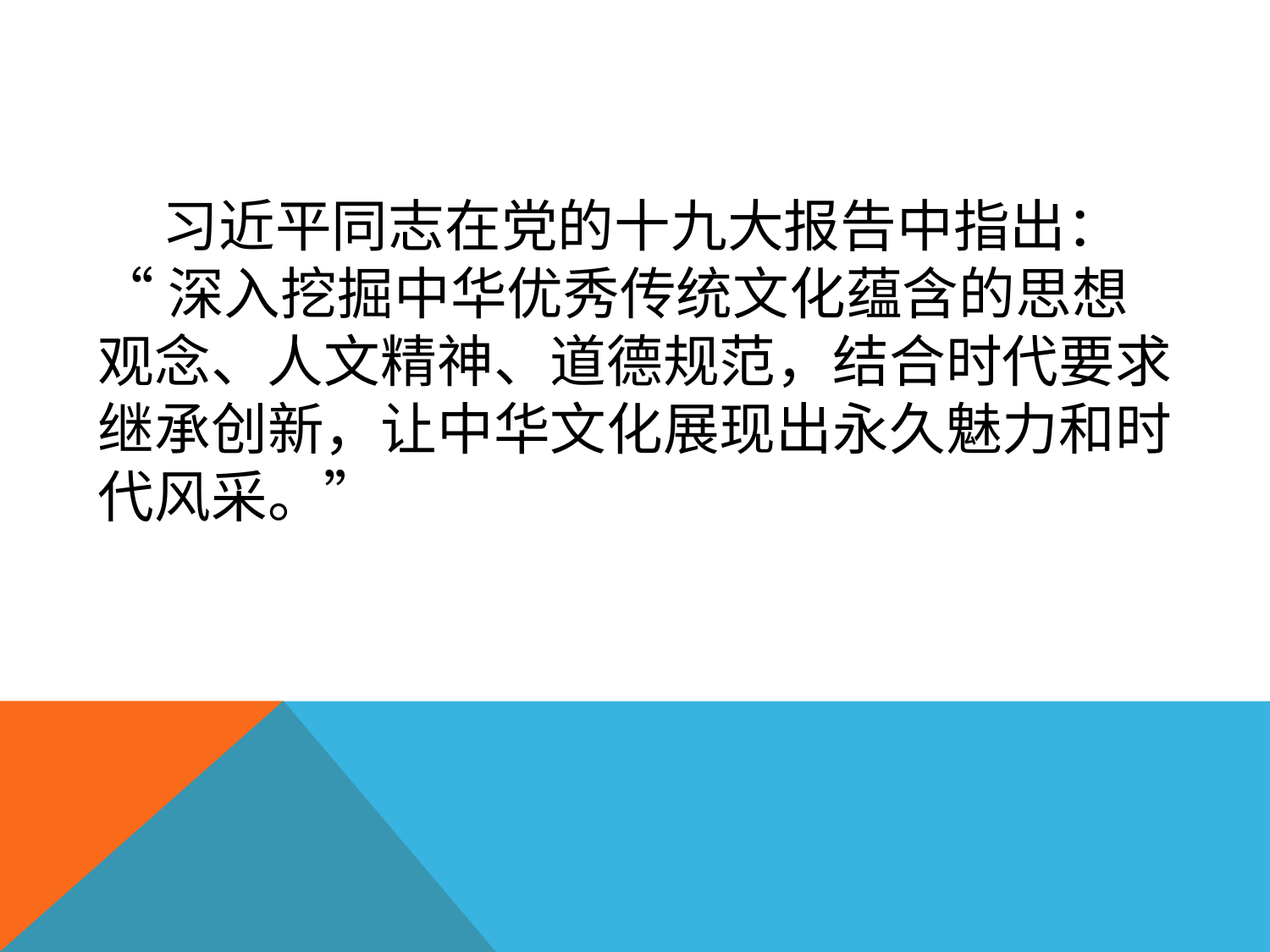

习近平同志在党的十九大报告中指出：
“深入挖掘中华优秀传统文化蕴含的思想观念、人文精神、道德规范，结合时代要求继承创新，让中华文化展现出永久魅力和时代风采。”